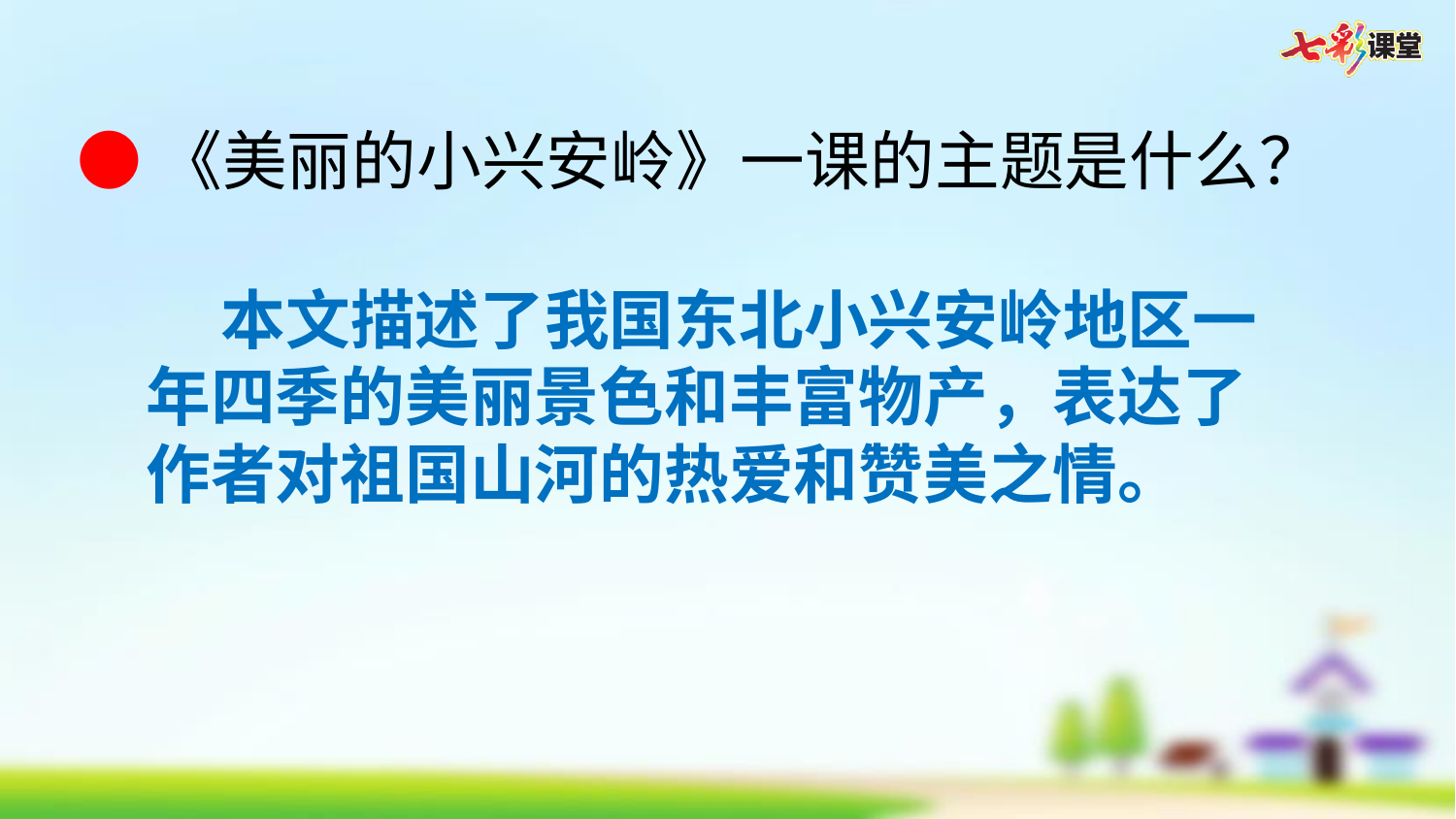

●《美丽的小兴安岭》一课的主题是什么？
    本文描述了我国东北小兴安岭地区一年四季的美丽景色和丰富物产，表达了作者对祖国山河的热爱和赞美之情。